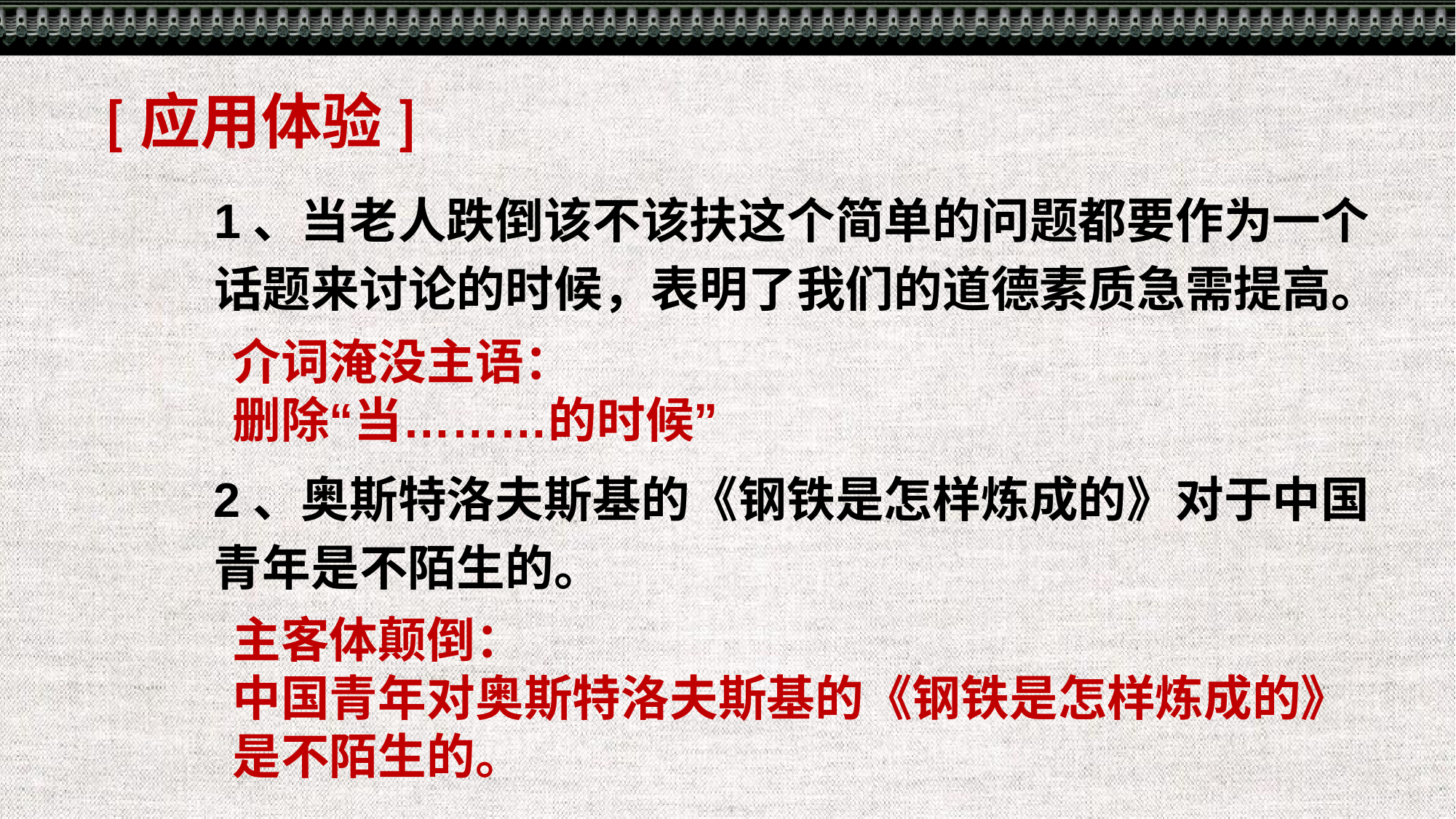

[应用体验]
1、当老人跌倒该不该扶这个简单的问题都要作为一个话题来讨论的时候，表明了我们的道德素质急需提高。
介词淹没主语：
删除“当………的时候”
2、奥斯特洛夫斯基的《钢铁是怎样炼成的》对于中国青年是不陌生的。
主客体颠倒：
中国青年对奥斯特洛夫斯基的《钢铁是怎样炼成的》是不陌生的。